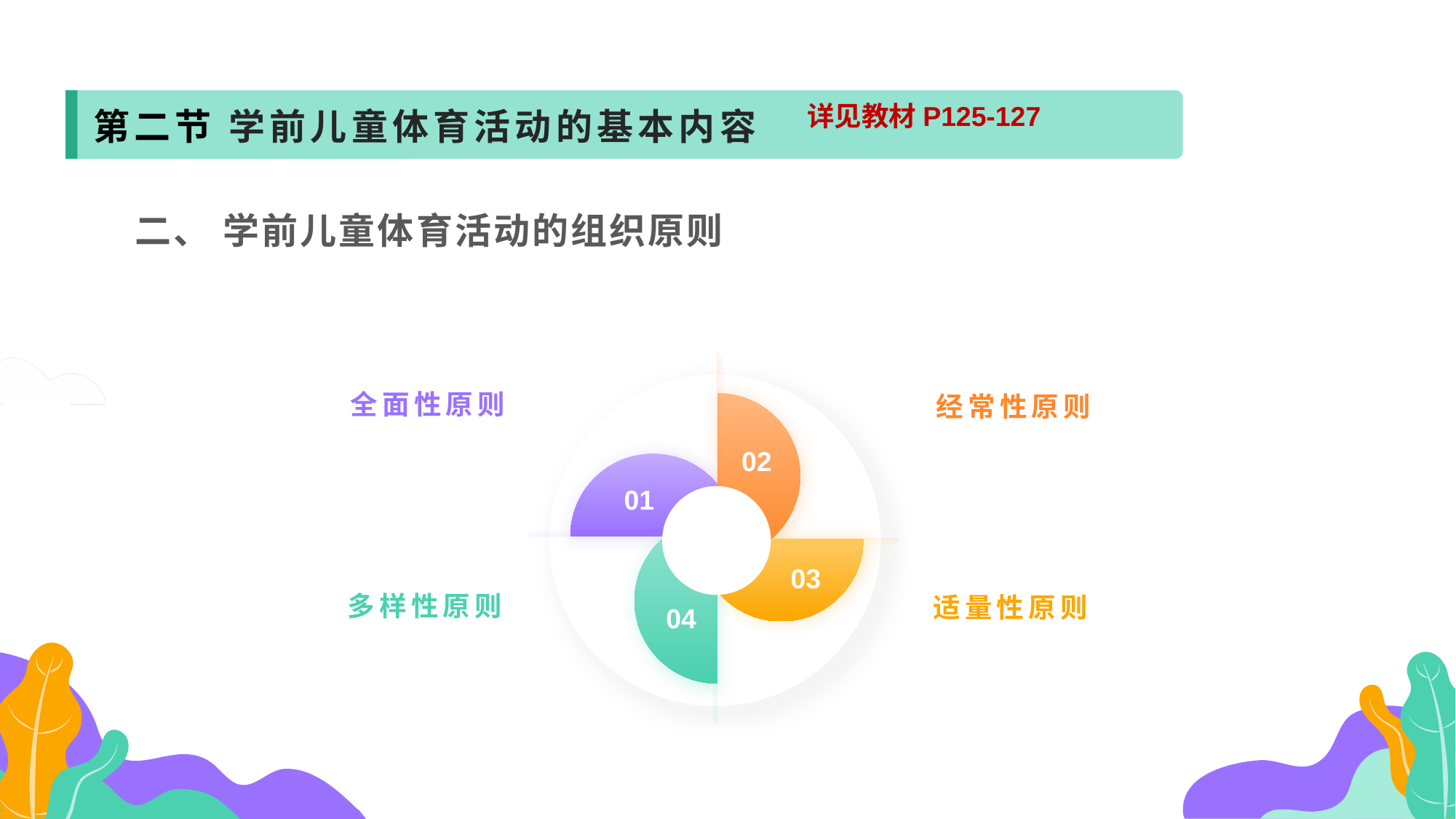

第二节 学前儿童体育活动的基本内容
详见教材P125-127
 二、 学前儿童体育活动的组织原则

 全面性原则
经常性原则

02

01

04

03
多样性原则
适量性原则